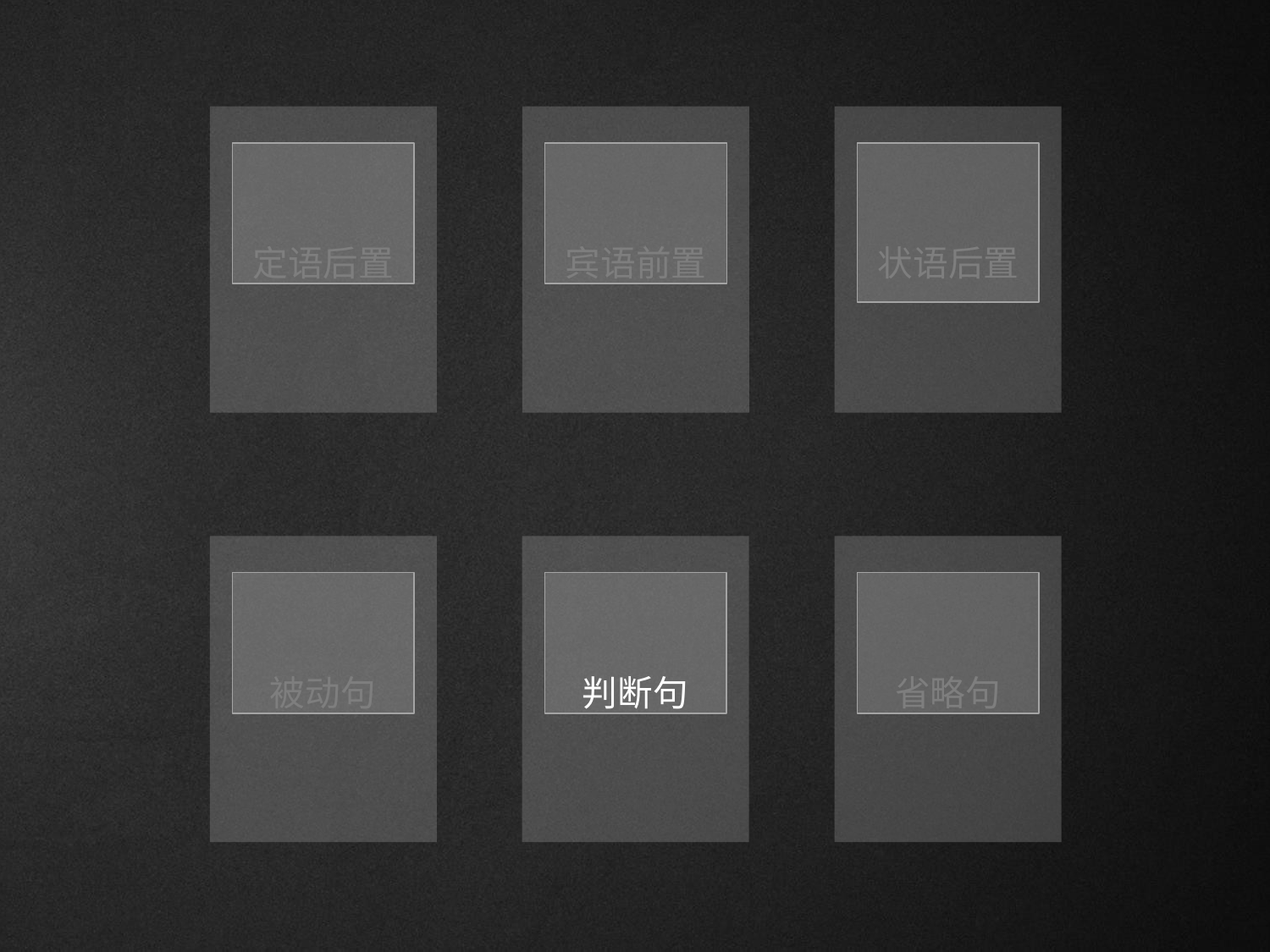

定语后置

宾语前置
# 状语后置

被动句

判断句

省略句